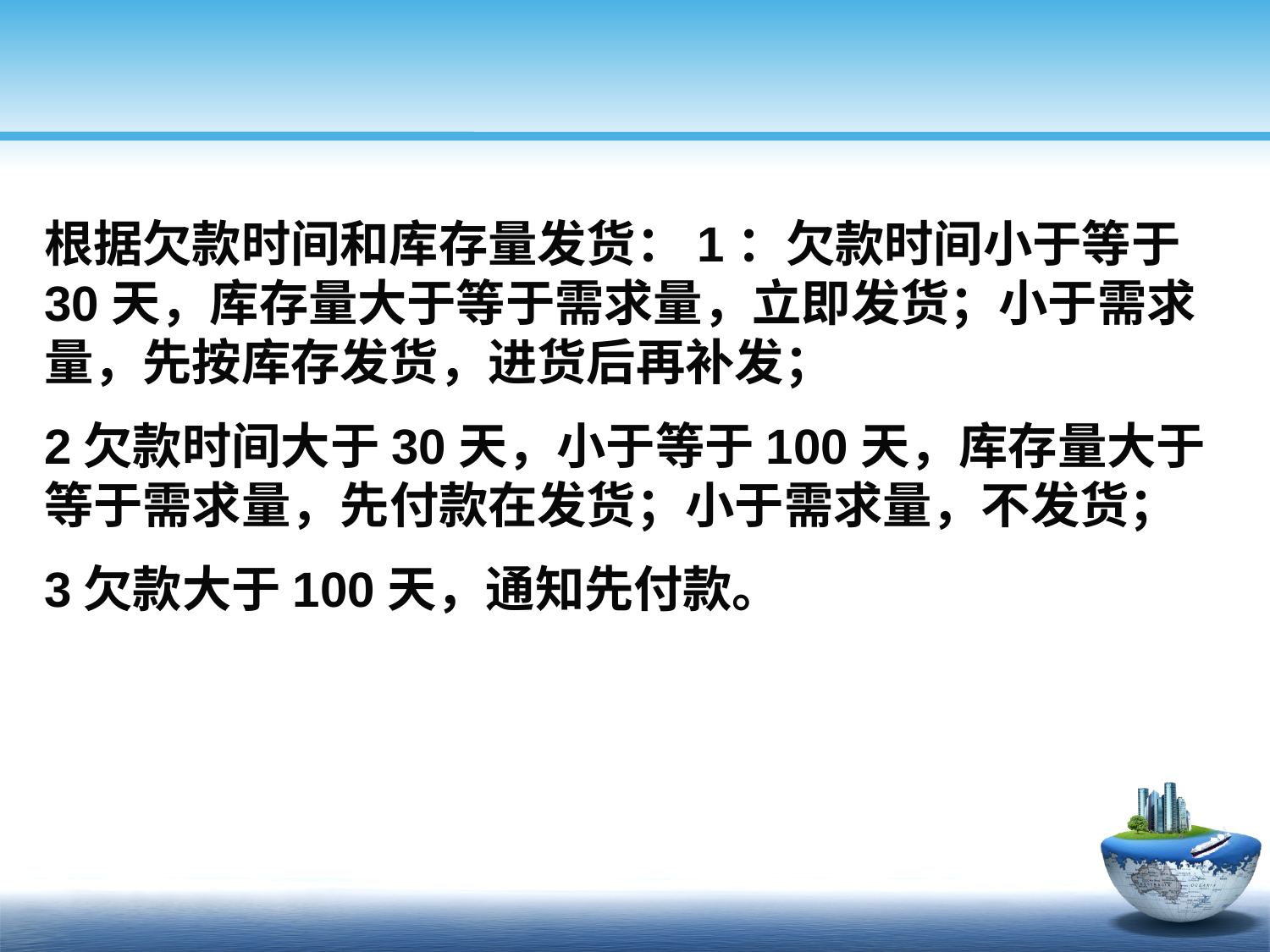

根据欠款时间和库存量发货：1：欠款时间小于等于30天，库存量大于等于需求量，立即发货；小于需求量，先按库存发货，进货后再补发；
2欠款时间大于30天，小于等于100天，库存量大于等于需求量，先付款在发货；小于需求量，不发货；
3欠款大于100天，通知先付款。